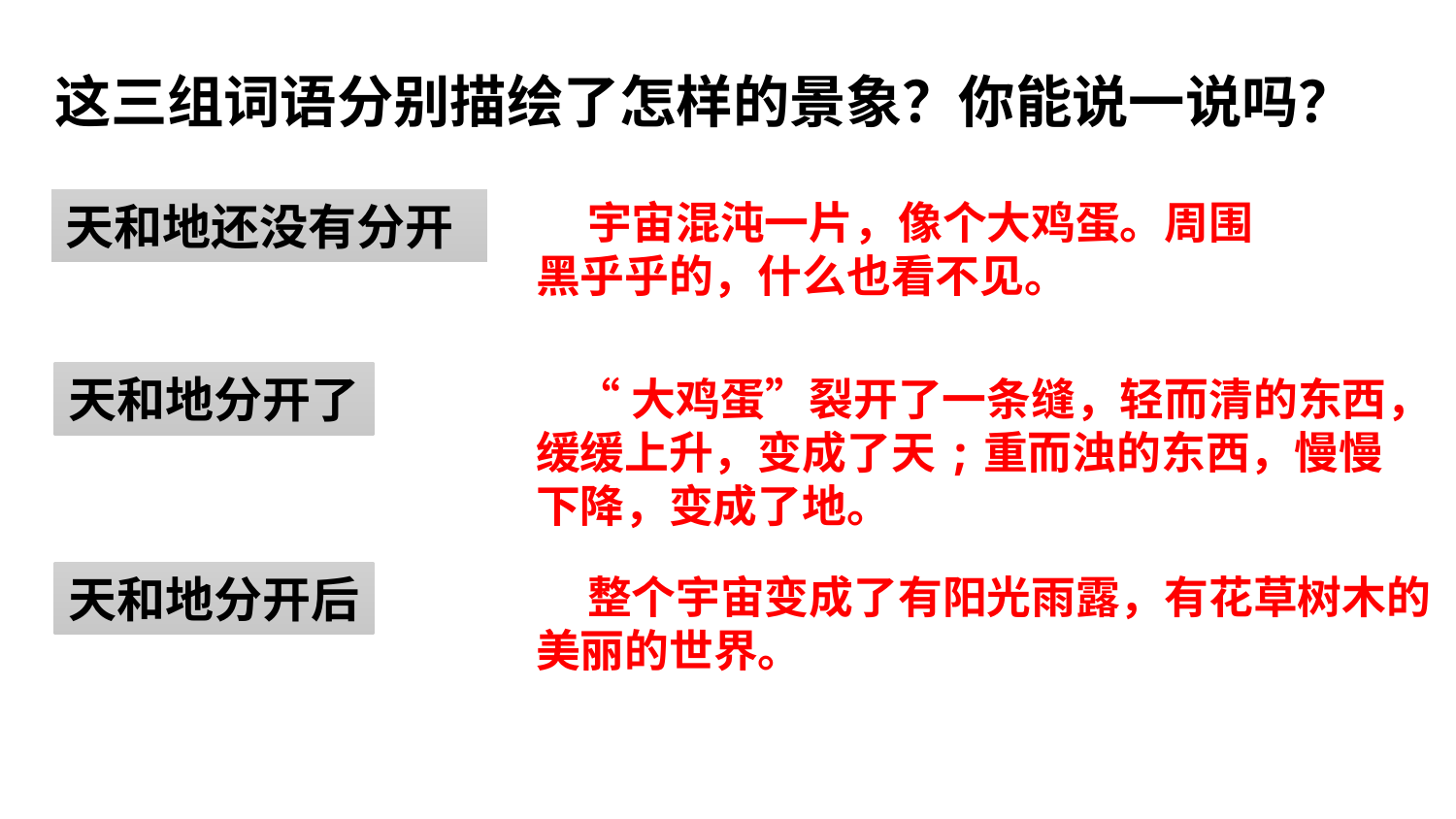

这三组词语分别描绘了怎样的景象？你能说一说吗？
    宇宙混沌一片，像个大鸡蛋。周围黑乎乎的，什么也看不见。
天和地还没有分开
天和地分开了
    “大鸡蛋”裂开了一条缝，轻而清的东西，缓缓上升，变成了天;重而浊的东西，慢慢下降，变成了地。
天和地分开后
    整个宇宙变成了有阳光雨露，有花草树木的美丽的世界。